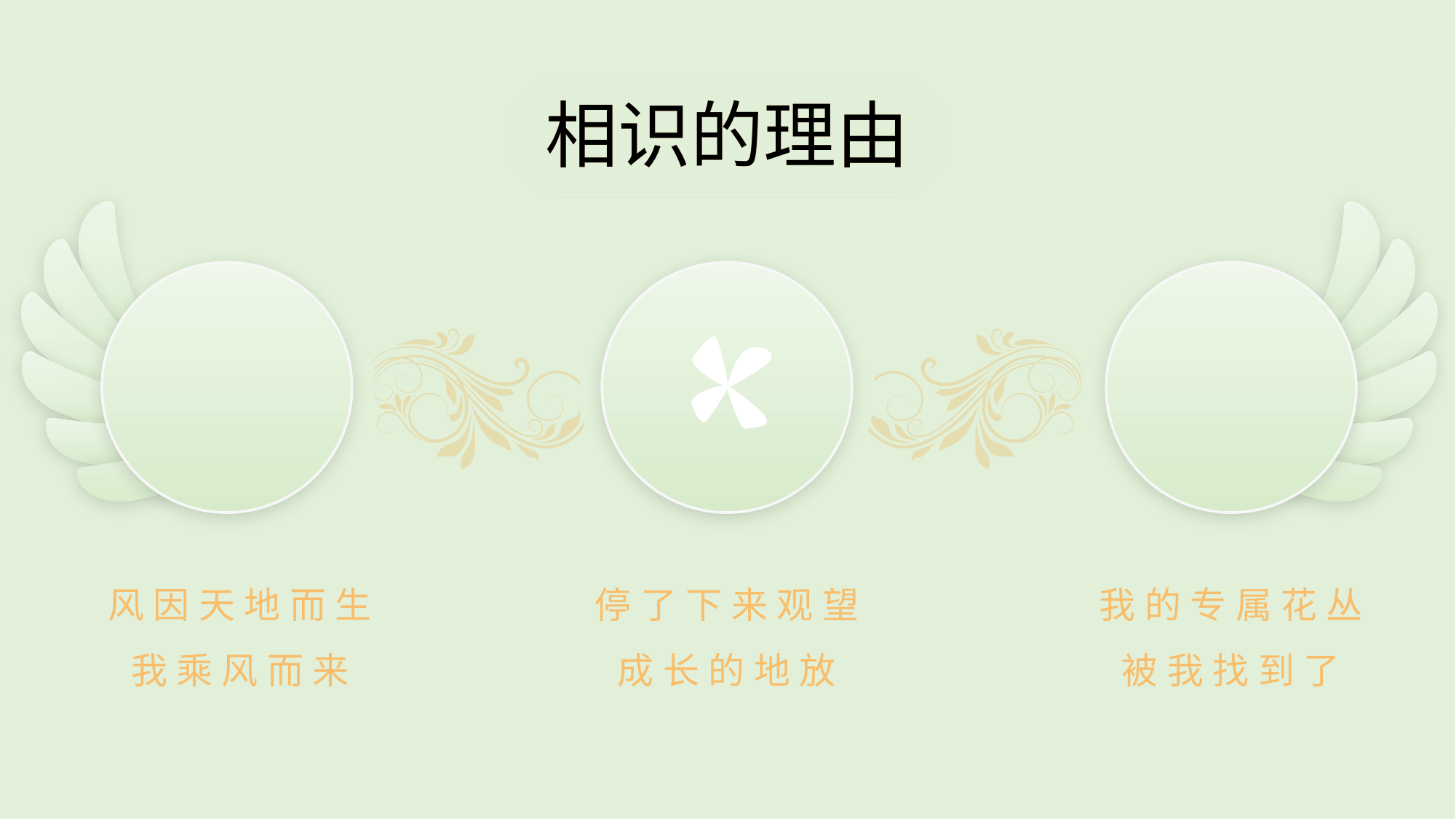

相识的理由
相识的理由

风因天地而生
我乘风而来
停了下来观望
成长的地放
我的专属花丛
被我找到了